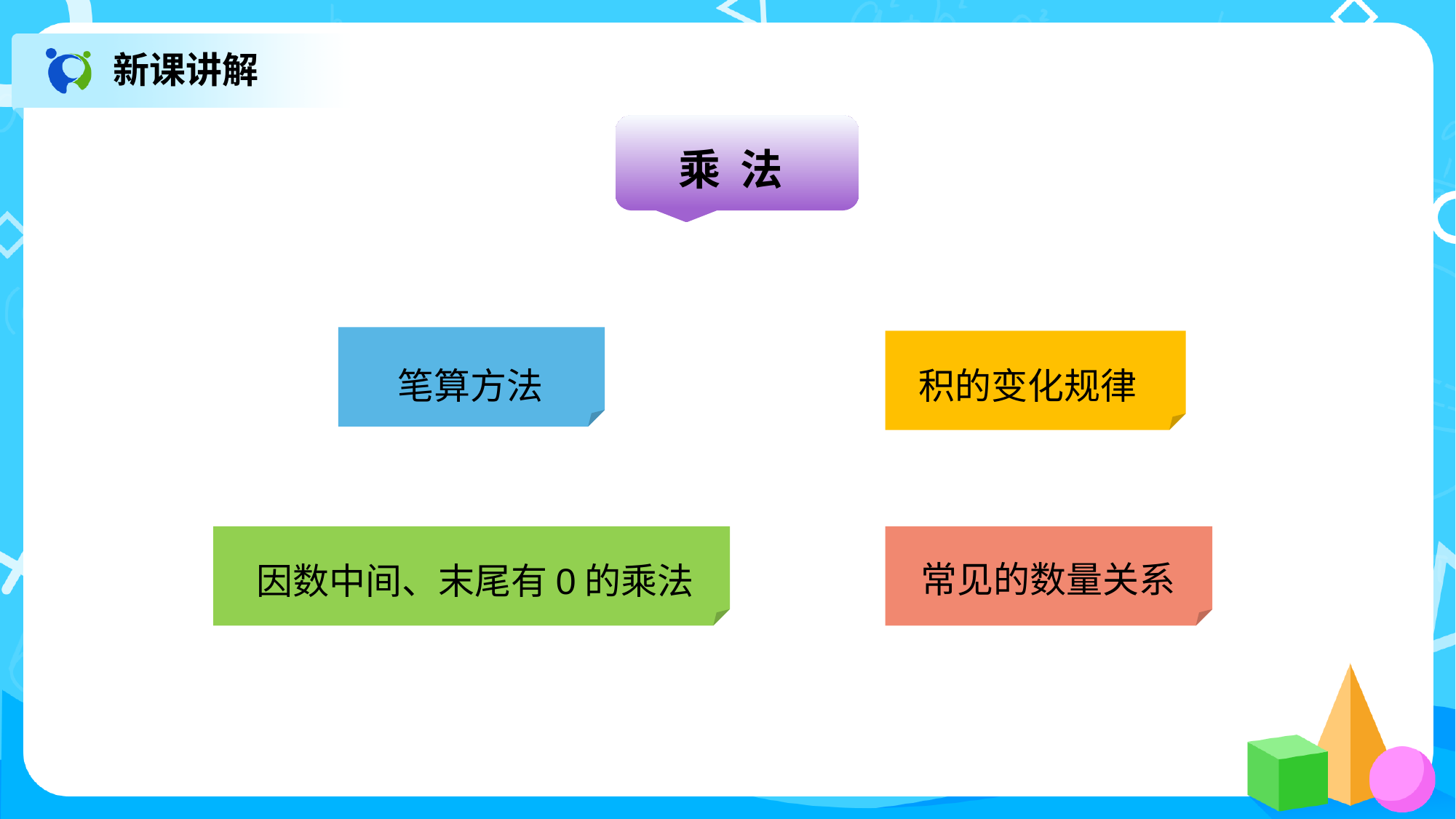

新课讲解

乘  法

笔算方法

积的变化规律

因数中间、末尾有0的乘法

常见的数量关系